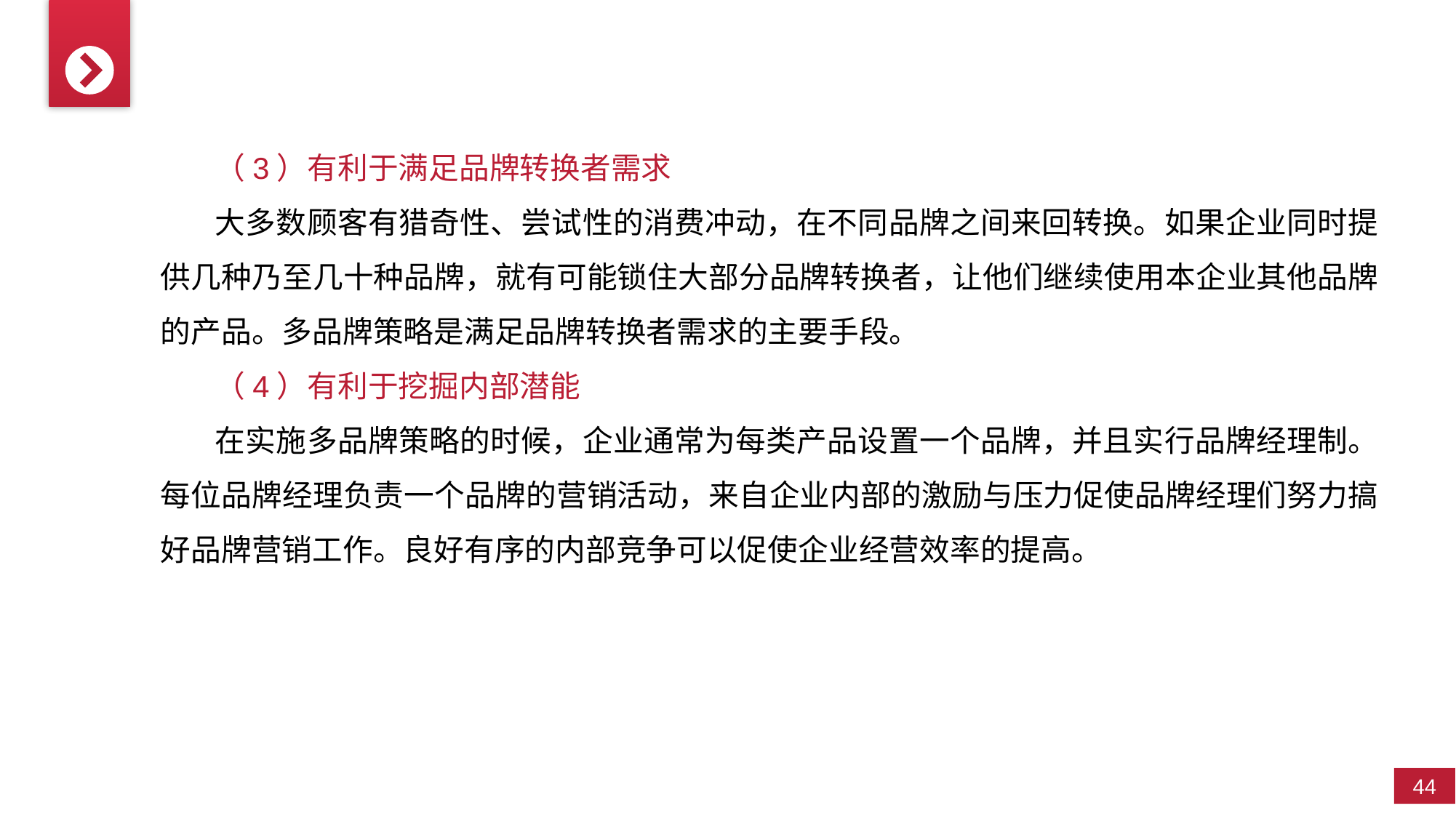

（3）有利于满足品牌转换者需求
大多数顾客有猎奇性、尝试性的消费冲动，在不同品牌之间来回转换。如果企业同时提供几种乃至几十种品牌，就有可能锁住大部分品牌转换者，让他们继续使用本企业其他品牌的产品。多品牌策略是满足品牌转换者需求的主要手段。
（4）有利于挖掘内部潜能
在实施多品牌策略的时候，企业通常为每类产品设置一个品牌，并且实行品牌经理制。每位品牌经理负责一个品牌的营销活动，来自企业内部的激励与压力促使品牌经理们努力搞好品牌营销工作。良好有序的内部竞争可以促使企业经营效率的提高。